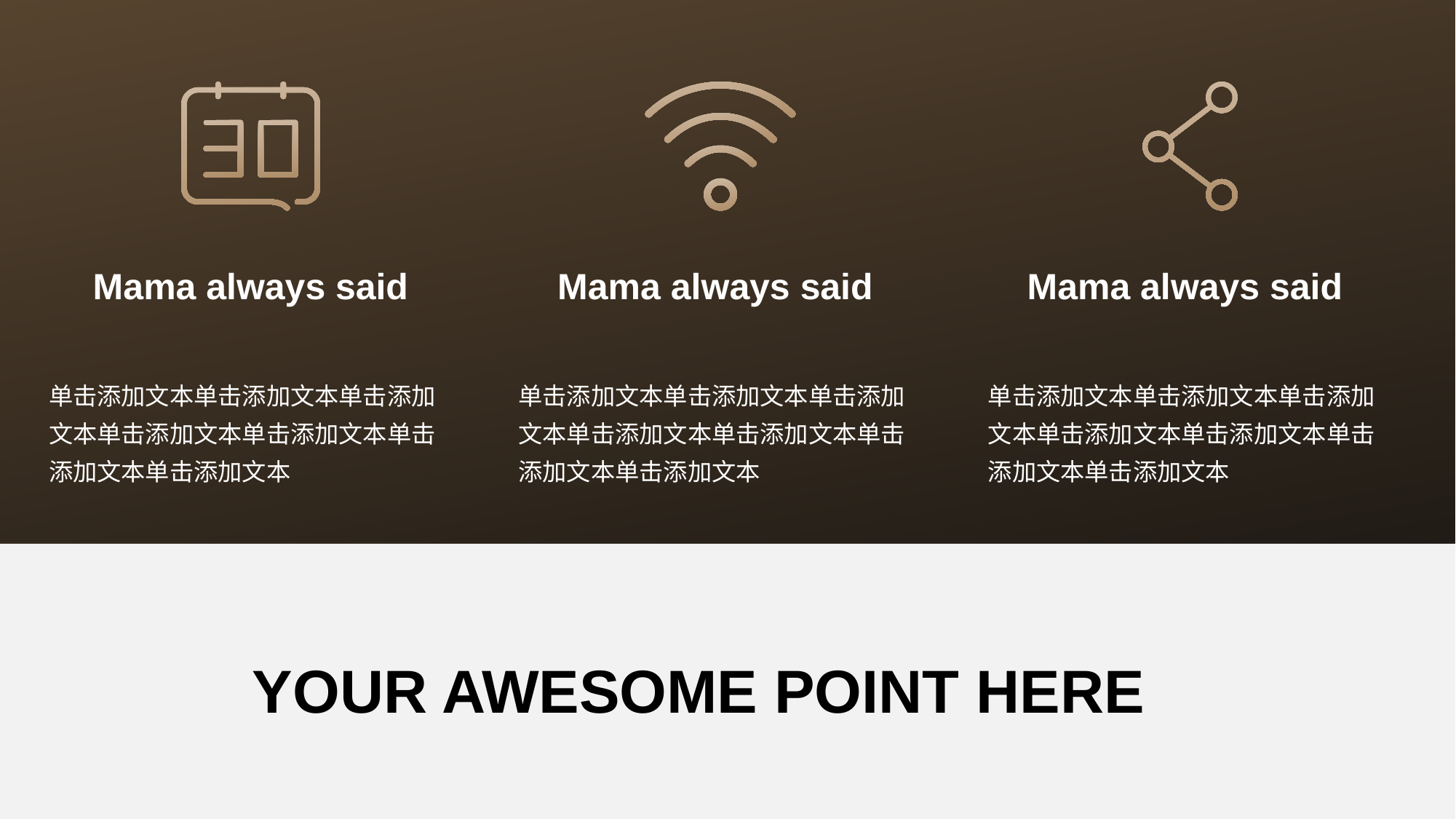

Mama always said

单击添加文本单击添加文本单击添加文本单击添加文本单击添加文本单击添加文本单击添加文本
Mama always said

单击添加文本单击添加文本单击添加文本单击添加文本单击添加文本单击添加文本单击添加文本
Mama always said

单击添加文本单击添加文本单击添加文本单击添加文本单击添加文本单击添加文本单击添加文本

YOUR AWESOME POINT HERE